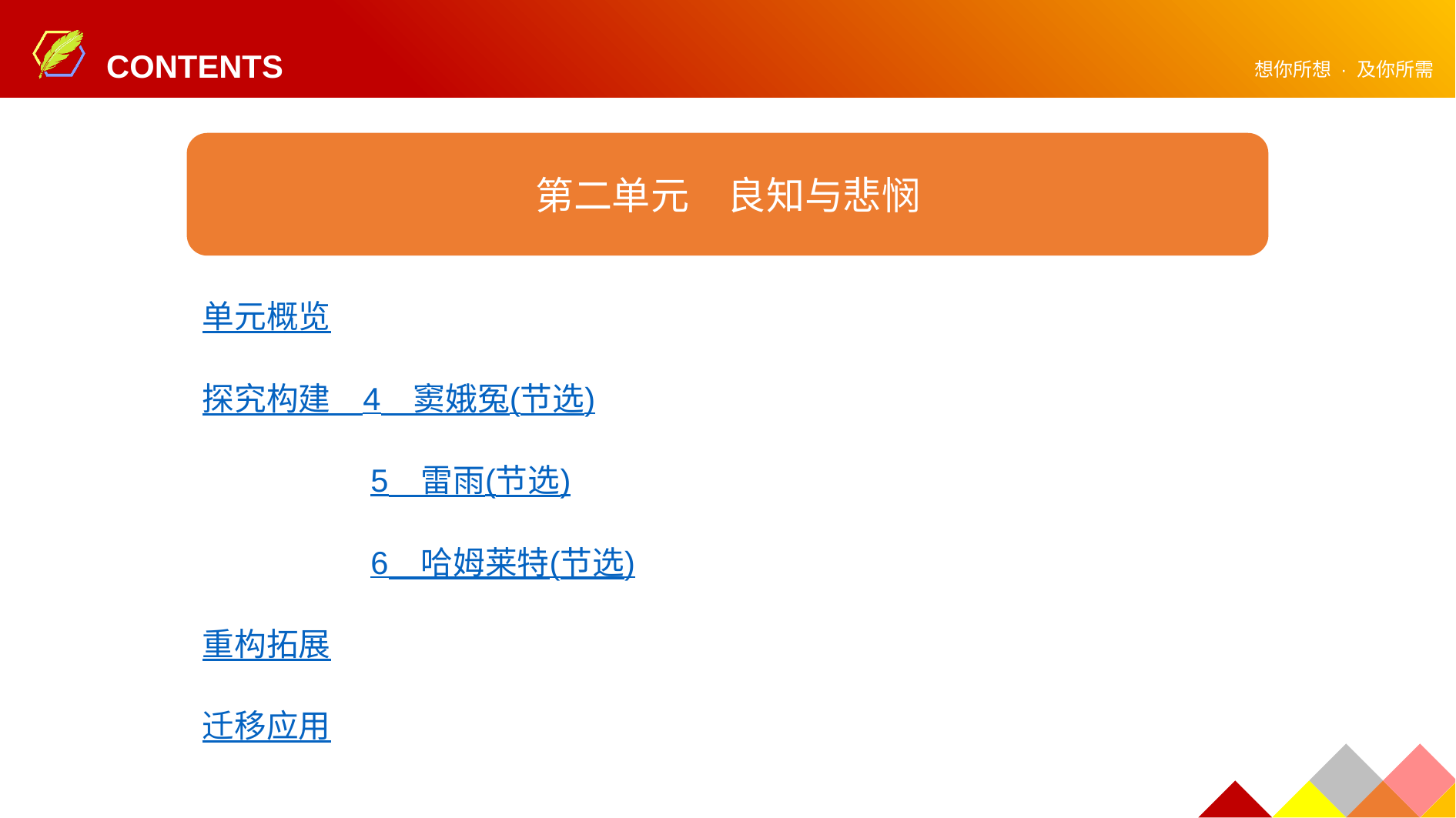

第二单元　良知与悲悯
单元概览
探究构建　4　窦娥冤(节选)
　　　　　5　雷雨(节选)
　　　　　6　哈姆莱特(节选)
重构拓展
迁移应用